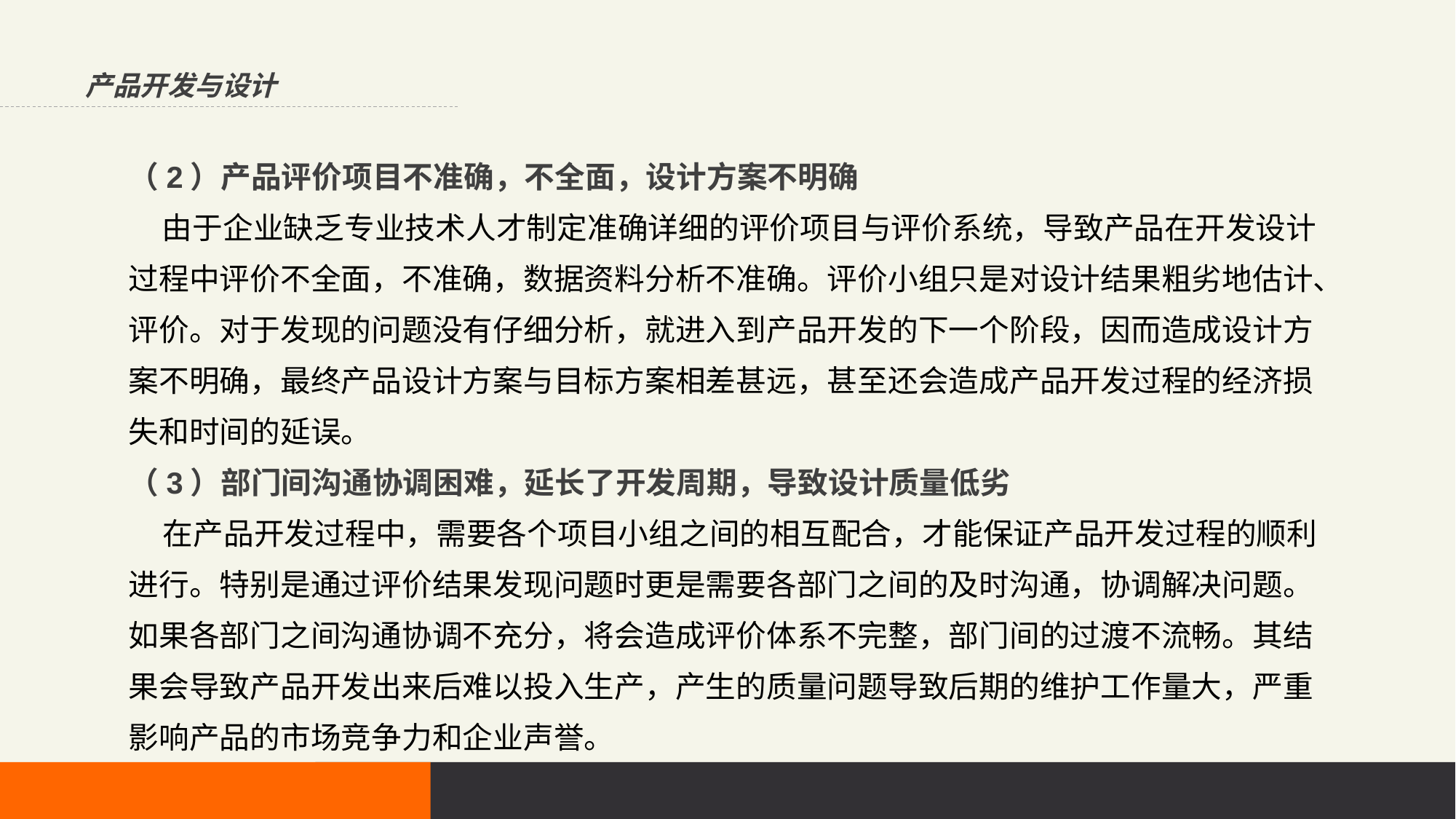

产品开发与设计
（2）产品评价项目不准确，不全面，设计方案不明确
    由于企业缺乏专业技术人才制定准确详细的评价项目与评价系统，导致产品在开发设计过程中评价不全面，不准确，数据资料分析不准确。评价小组只是对设计结果粗劣地估计、评价。对于发现的问题没有仔细分析，就进入到产品开发的下一个阶段，因而造成设计方案不明确，最终产品设计方案与目标方案相差甚远，甚至还会造成产品开发过程的经济损失和时间的延误。
（3）部门间沟通协调困难，延长了开发周期，导致设计质量低劣
    在产品开发过程中，需要各个项目小组之间的相互配合，才能保证产品开发过程的顺利进行。特别是通过评价结果发现问题时更是需要各部门之间的及时沟通，协调解决问题。如果各部门之间沟通协调不充分，将会造成评价体系不完整，部门间的过渡不流畅。其结果会导致产品开发出来后难以投入生产，产生的质量问题导致后期的维护工作量大，严重影响产品的市场竞争力和企业声誉。